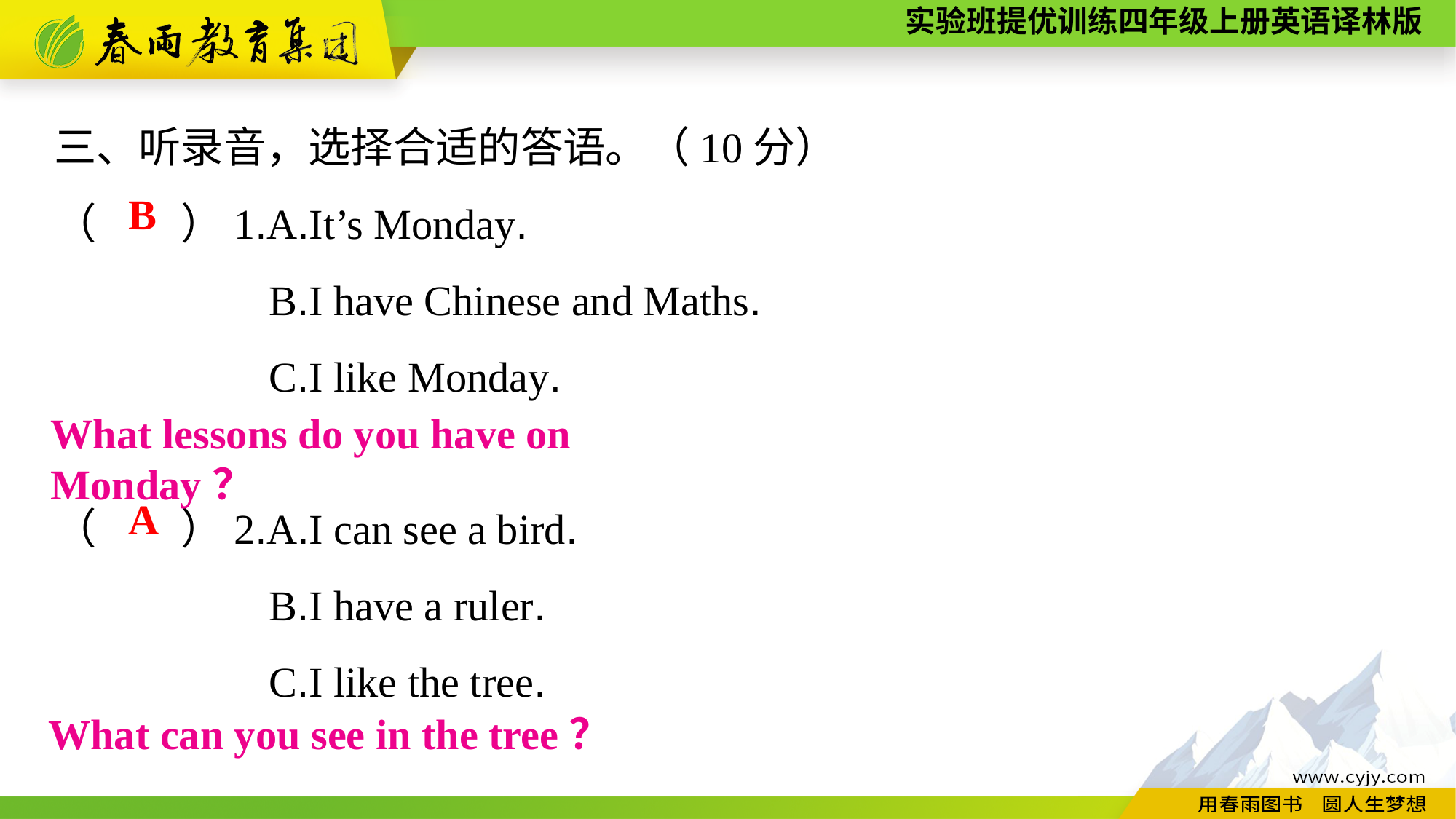

三、听录音，选择合适的答语。（10分）
（　　）1.A.It’s Monday.
B.I have Chinese and Maths.
C.I like Monday.

（　　）2.A.I can see a bird.
B.I have a ruler.
C.I like the tree.
B
What lessons do you have on Monday？
A
What can you see in the tree？